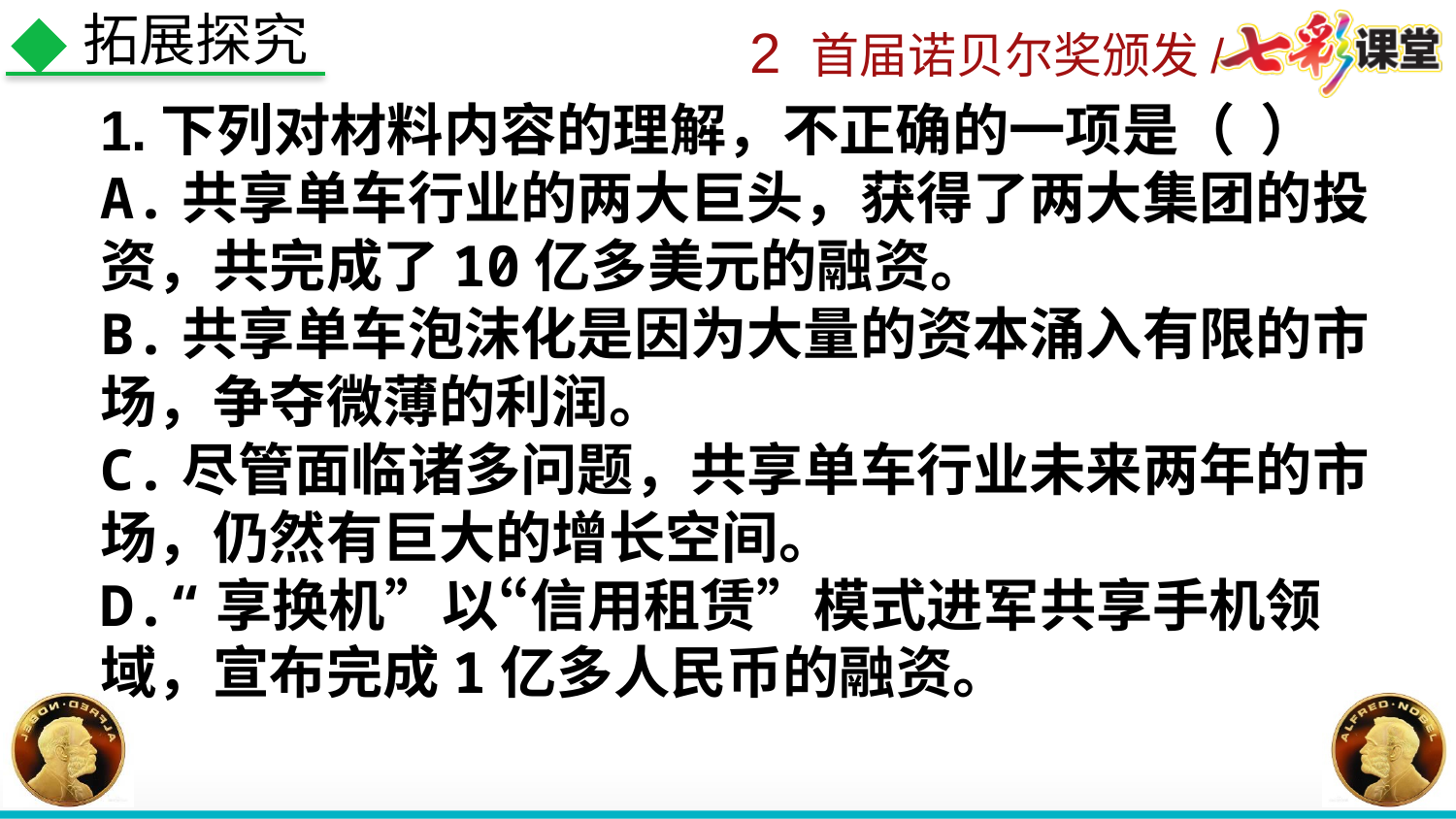

拓展探究

1.下列对材料内容的理解，不正确的一项是（  ）
A.共享单车行业的两大巨头，获得了两大集团的投资，共完成了10亿多美元的融资。
B.共享单车泡沫化是因为大量的资本涌入有限的市场，争夺微薄的利润。
C.尽管面临诸多问题，共享单车行业未来两年的市场，仍然有巨大的增长空间。
D.“享换机”以“信用租赁”模式进军共享手机领域，宣布完成1亿多人民币的融资。